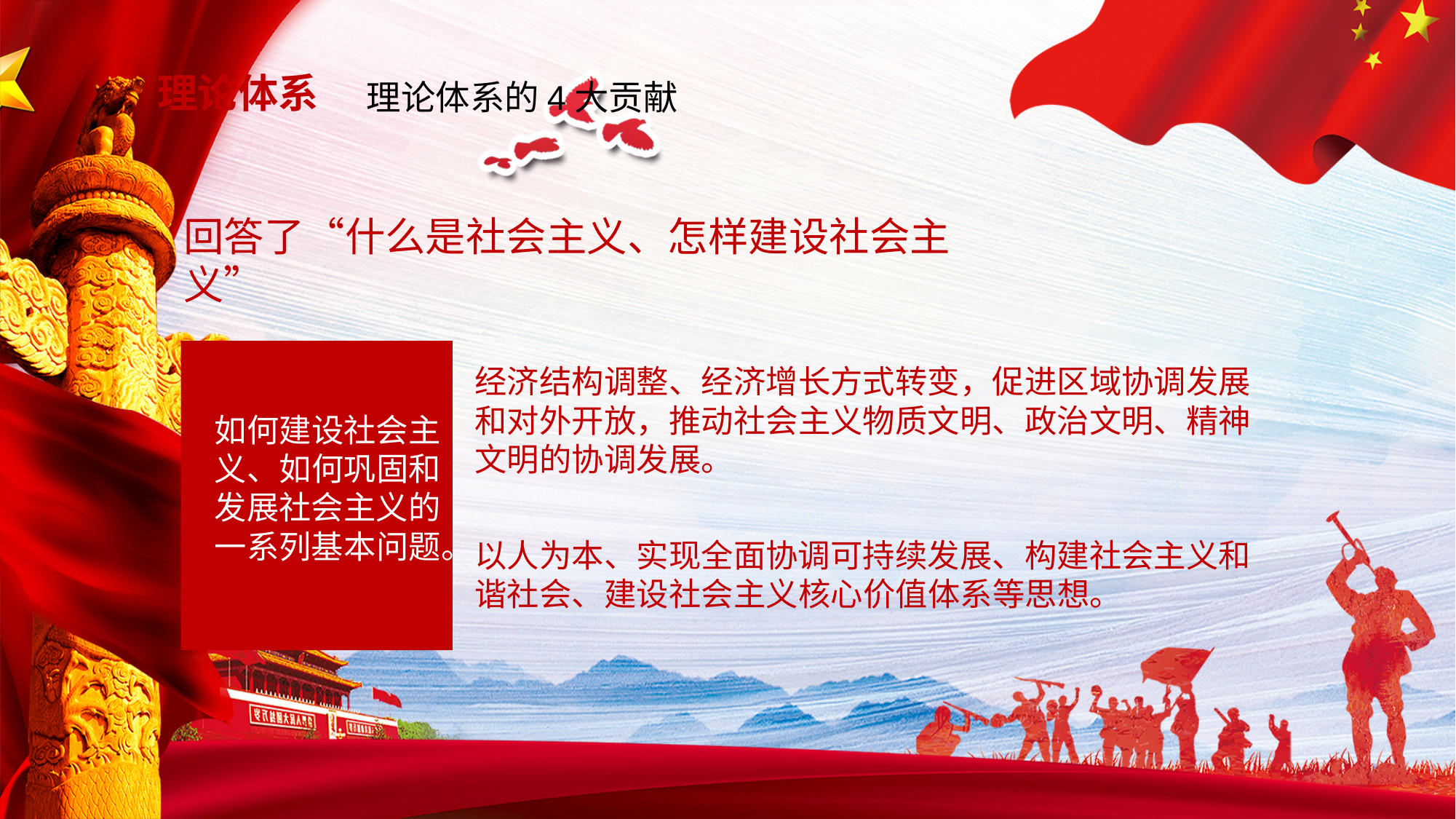

理论体系
理论体系的4大贡献
回答了“什么是社会主义、怎样建设社会主义”
如何建设社会主义、如何巩固和发展社会主义的一系列基本问题。

经济结构调整、经济增长方式转变，促进区域协调发展和对外开放，推动社会主义物质文明、政治文明、精神文明的协调发展。

以人为本、实现全面协调可持续发展、构建社会主义和谐社会、建设社会主义核心价值体系等思想。